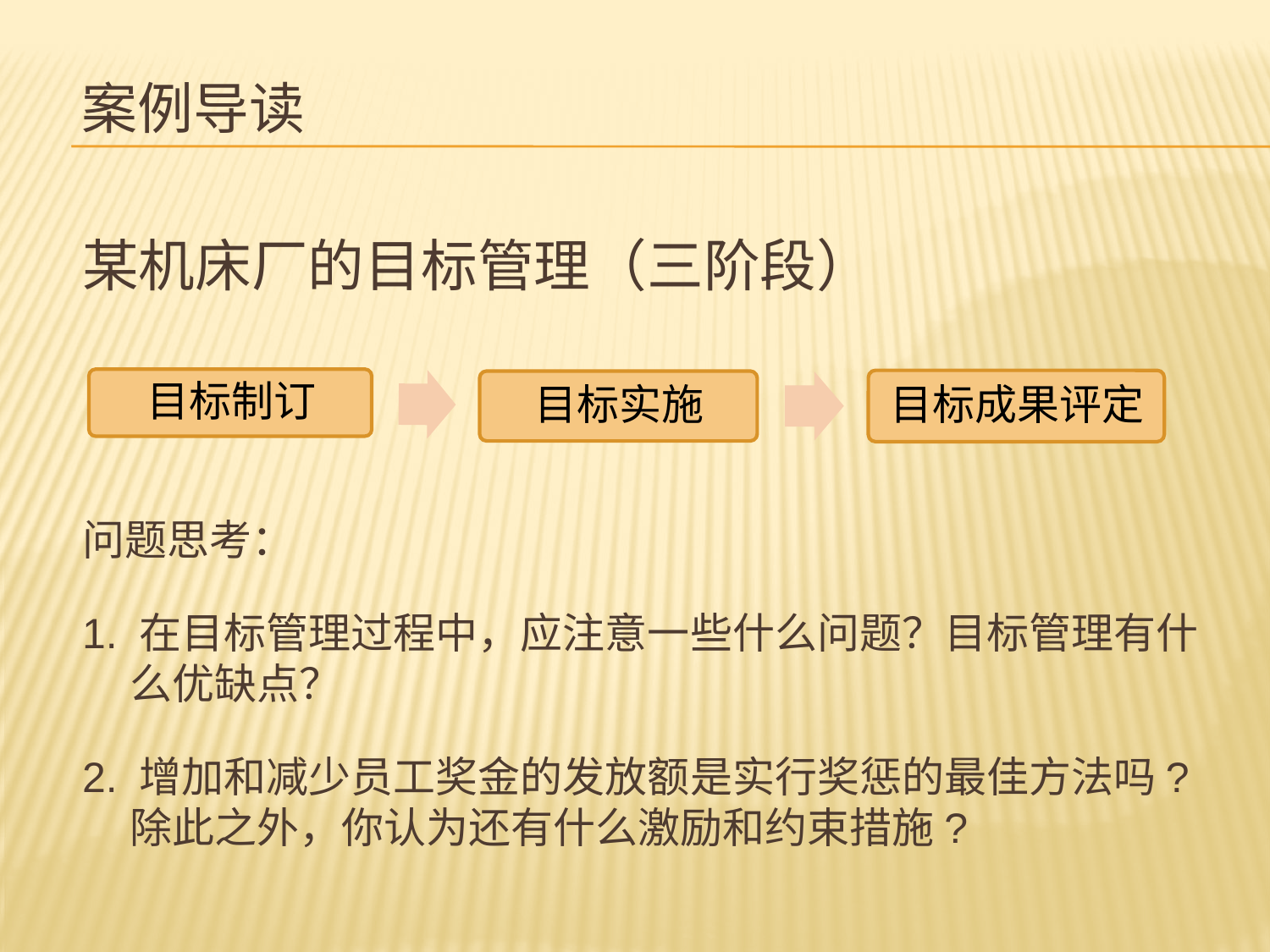

# 案例导读
某机床厂的目标管理（三阶段）

问题思考：
1. 在目标管理过程中，应注意一些什么问题？目标管理有什么优缺点？
2. 增加和减少员工奖金的发放额是实行奖惩的最佳方法吗?除此之外，你认为还有什么激励和约束措施?
目标制订

目标实施

目标成果评定